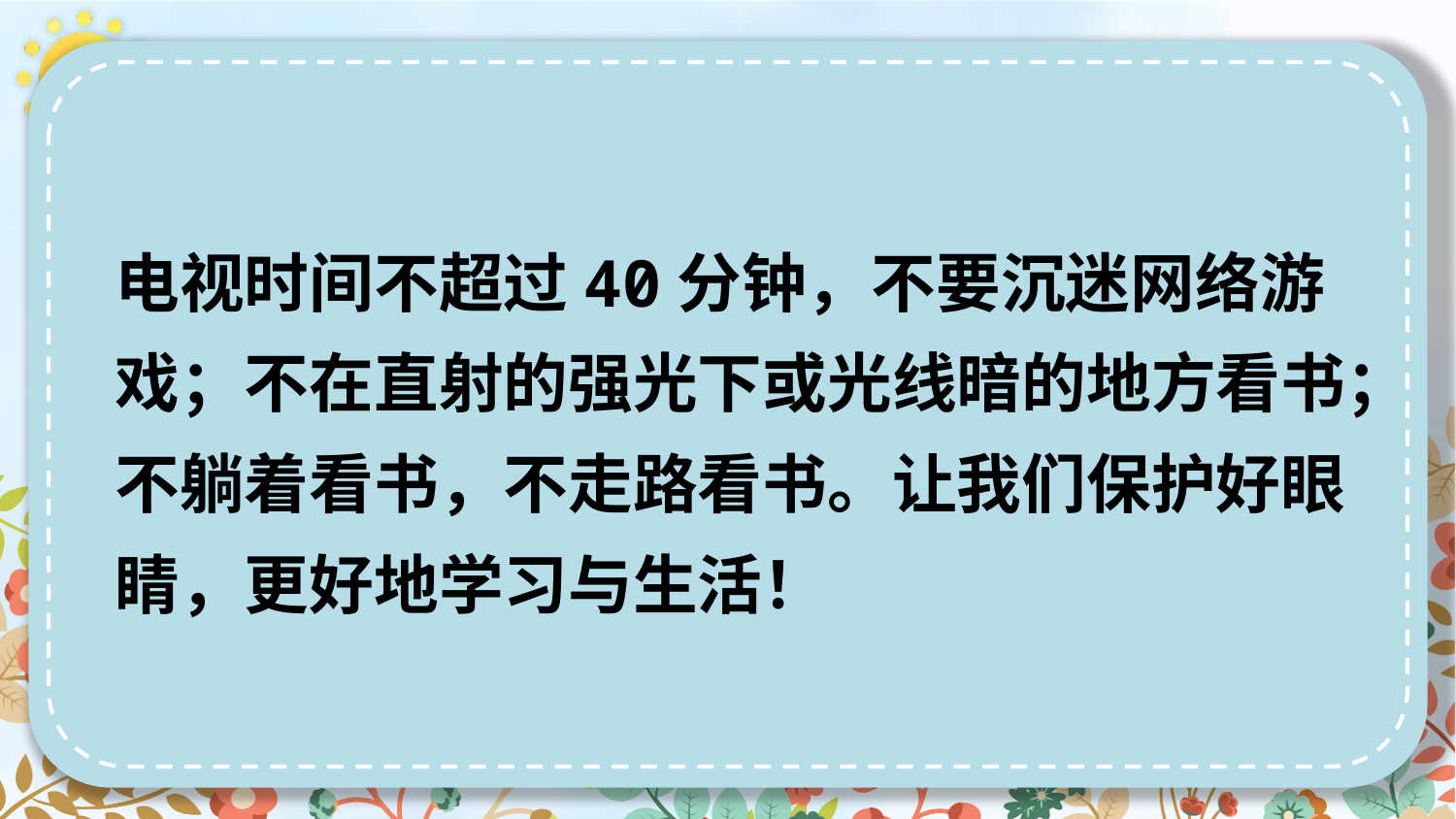

电视时间不超过40分钟，不要沉迷网络游戏；不在直射的强光下或光线暗的地方看书；不躺着看书，不走路看书。让我们保护好眼睛，更好地学习与生活！